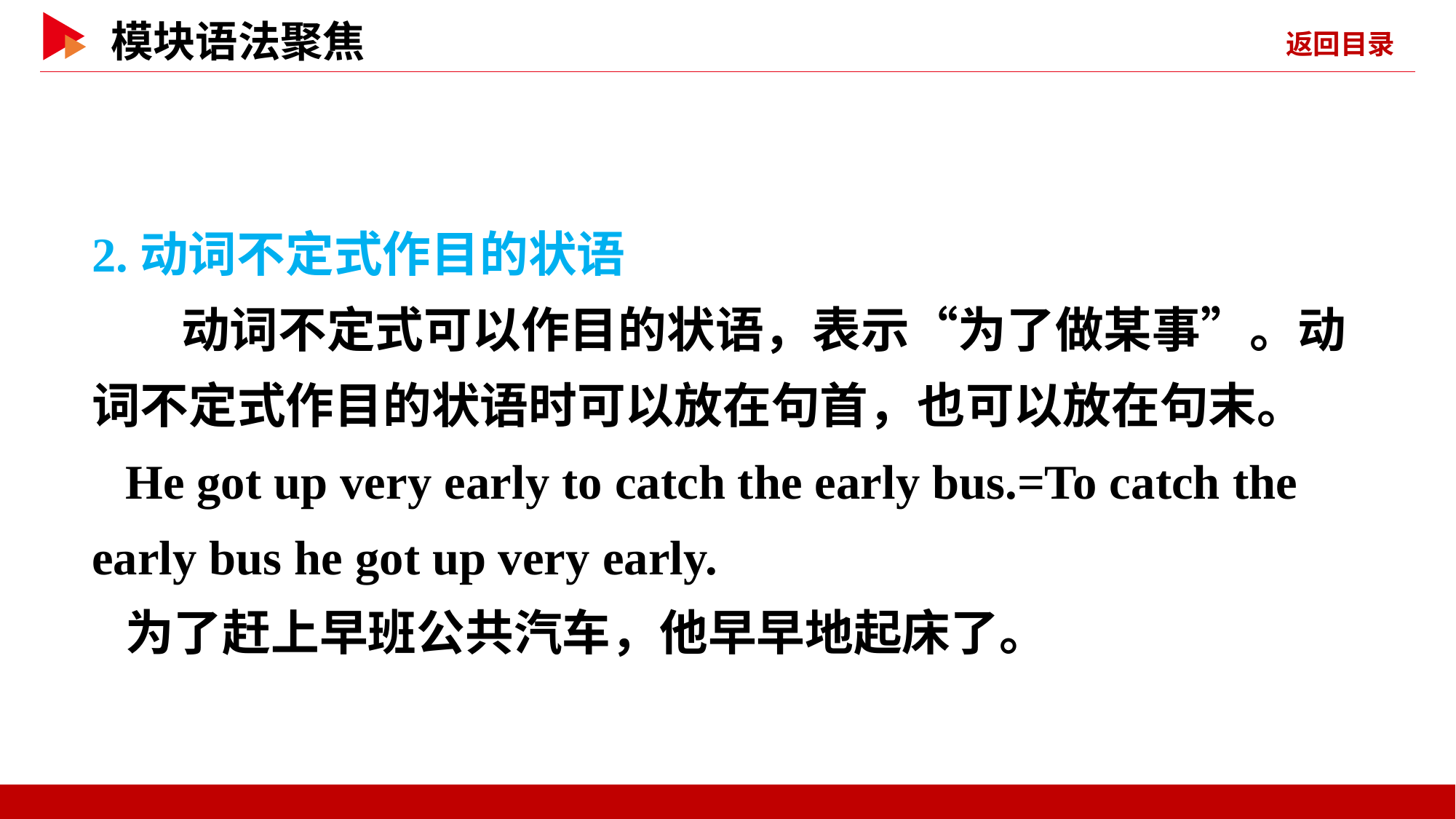

2.动词不定式作目的状语
    动词不定式可以作目的状语，表示“为了做某事”。动词不定式作目的状语时可以放在句首，也可以放在句末。
He got up very early to catch the early bus.=To catch the early bus he got up very early.
为了赶上早班公共汽车，他早早地起床了。